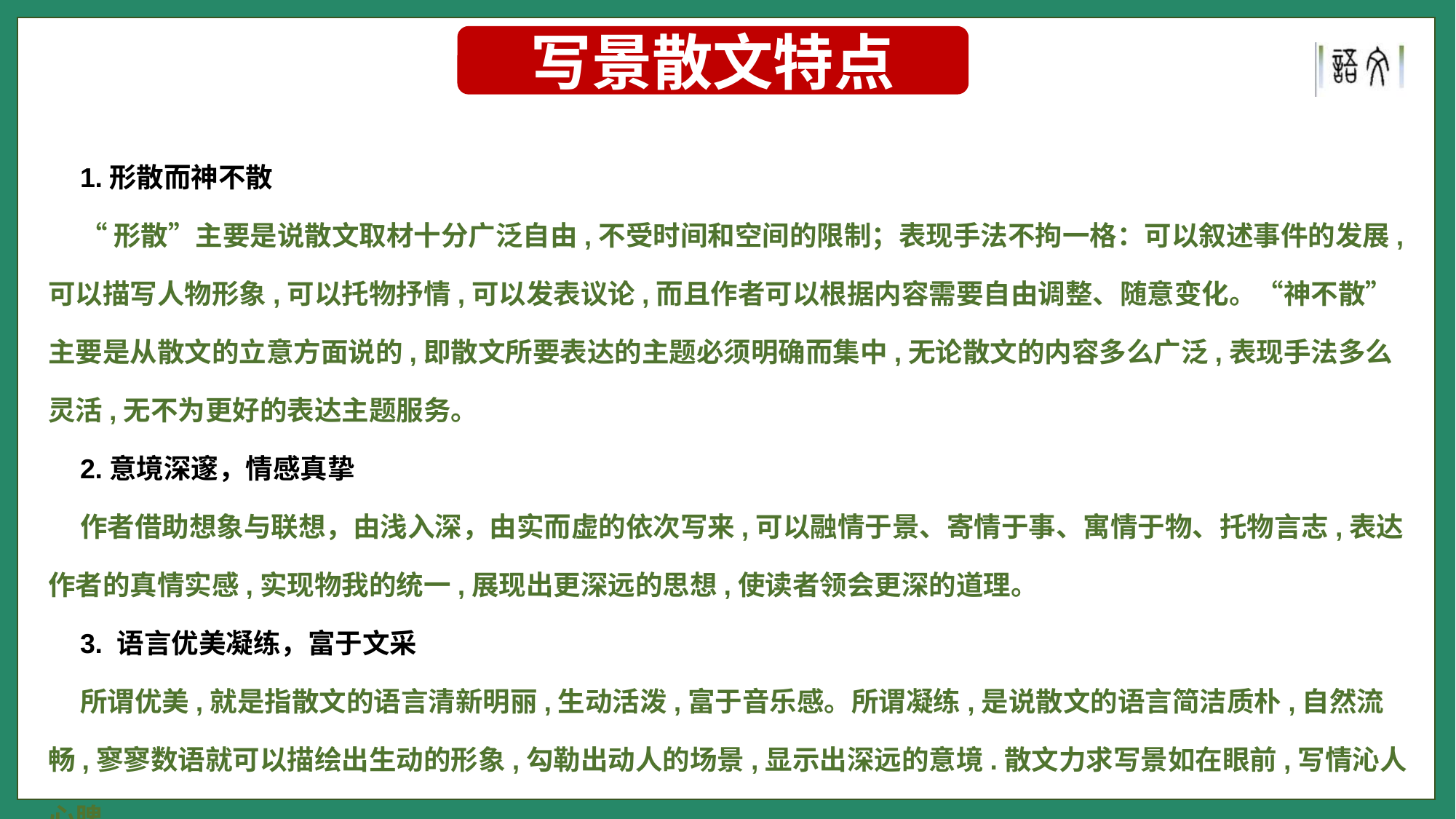

写景散文特点
1.形散而神不散
“形散”主要是说散文取材十分广泛自由,不受时间和空间的限制；表现手法不拘一格：可以叙述事件的发展,可以描写人物形象,可以托物抒情,可以发表议论,而且作者可以根据内容需要自由调整、随意变化。“神不散”主要是从散文的立意方面说的,即散文所要表达的主题必须明确而集中,无论散文的内容多么广泛,表现手法多么灵活,无不为更好的表达主题服务。
2.意境深邃，情感真挚
作者借助想象与联想，由浅入深，由实而虚的依次写来,可以融情于景、寄情于事、寓情于物、托物言志,表达作者的真情实感,实现物我的统一,展现出更深远的思想,使读者领会更深的道理。
3. 语言优美凝练，富于文采
所谓优美,就是指散文的语言清新明丽,生动活泼,富于音乐感。所谓凝练,是说散文的语言简洁质朴,自然流畅,寥寥数语就可以描绘出生动的形象,勾勒出动人的场景,显示出深远的意境.散文力求写景如在眼前,写情沁人心脾。